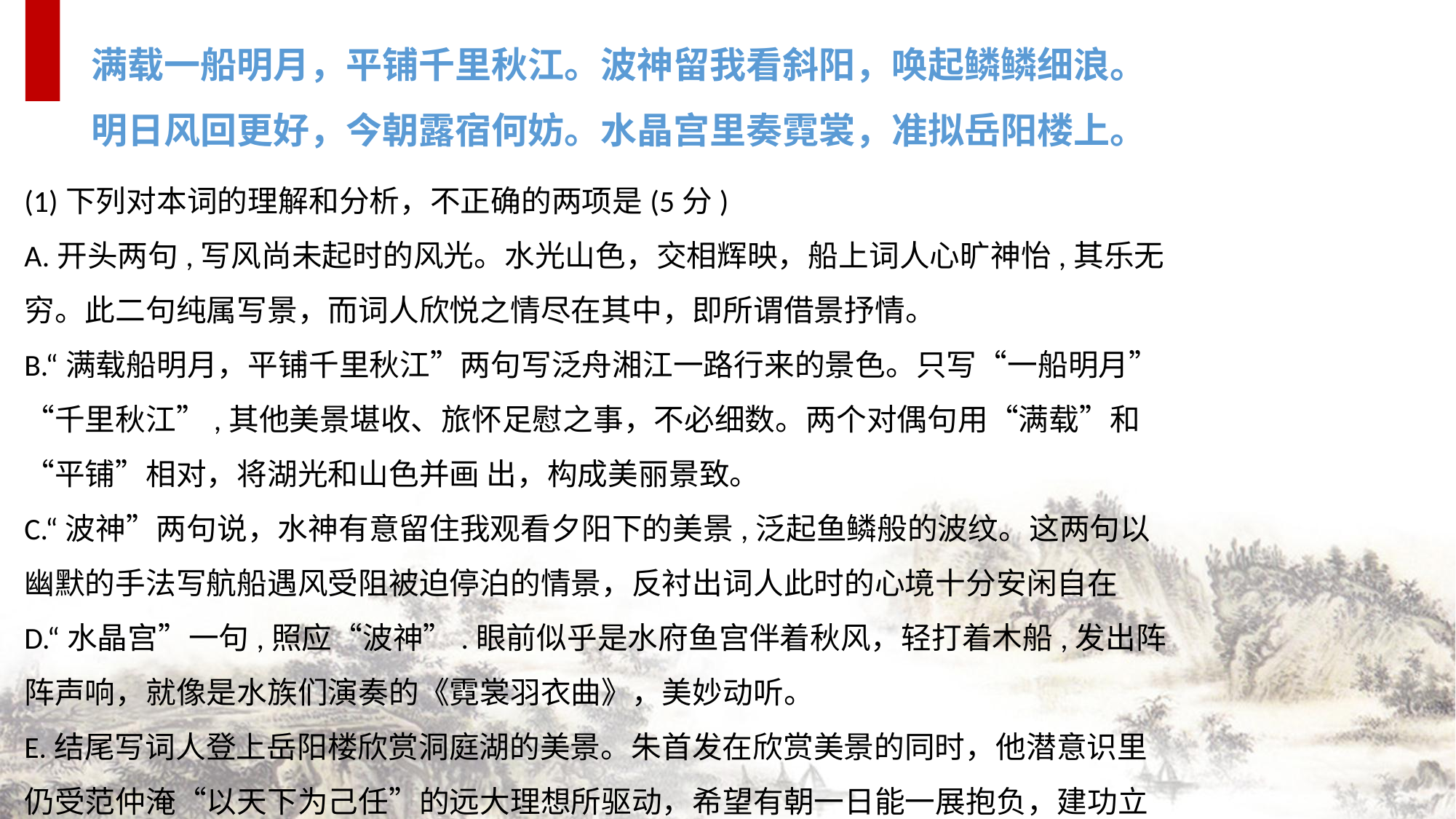

满载一船明月，平铺千里秋江。波神留我看斜阳，唤起鳞鳞细浪。
明日风回更好，今朝露宿何妨。水晶宫里奏霓裳，准拟岳阳楼上。
(1)下列对本词的理解和分析，不正确的两项是(5分)
A.开头两句,写风尚未起时的风光。水光山色，交相辉映，船上词人心旷神怡,其乐无穷。此二句纯属写景，而词人欣悦之情尽在其中，即所谓借景抒情。
B.“满载船明月，平铺千里秋江”两句写泛舟湘江一路行来的景色。只写“一船明月”“千里秋江”,其他美景堪收、旅怀足慰之事，不必细数。两个对偶句用“满载”和“平铺”相对，将湖光和山色并画 出，构成美丽景致。
C.“波神”两句说，水神有意留住我观看夕阳下的美景,泛起鱼鳞般的波纹。这两句以幽默的手法写航船遇风受阻被迫停泊的情景，反衬出词人此时的心境十分安闲自在
D.“水晶宫”一句,照应“波神”.眼前似乎是水府鱼宫伴着秋风，轻打着木船,发出阵阵声响，就像是水族们演奏的《霓裳羽衣曲》，美妙动听。
E.结尾写词人登上岳阳楼欣赏洞庭湖的美景。朱首发在欣赏美景的同时，他潜意识里仍受范仲淹“以天下为己任”的远大理想所驱动，希望有朝一日能一展抱负，建功立业。